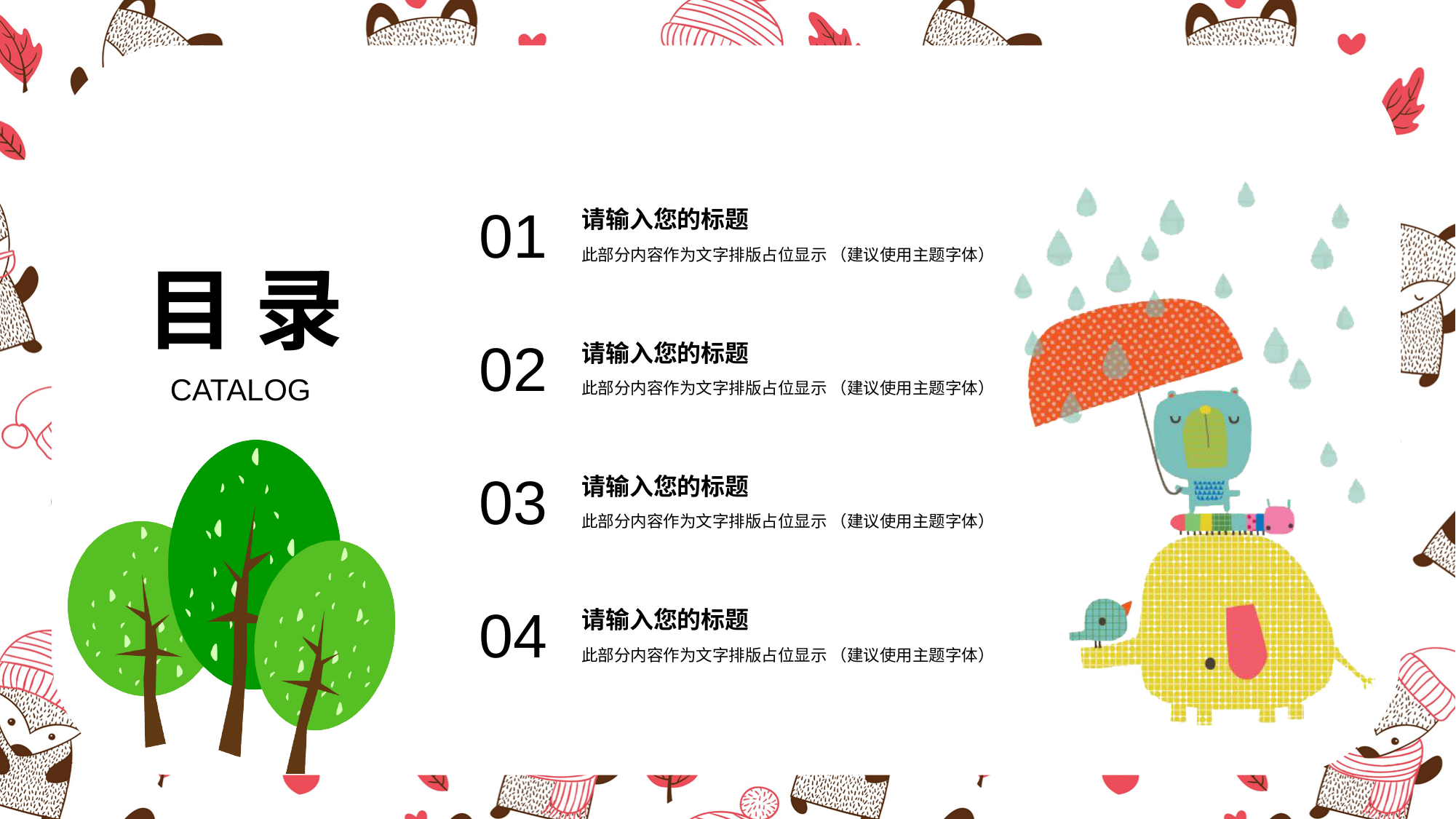

01
请输入您的标题
此部分内容作为文字排版占位显示 （建议使用主题字体）
目 录

02
请输入您的标题
此部分内容作为文字排版占位显示 （建议使用主题字体）
CATALOG

03
请输入您的标题
此部分内容作为文字排版占位显示 （建议使用主题字体）

04
请输入您的标题
此部分内容作为文字排版占位显示 （建议使用主题字体）